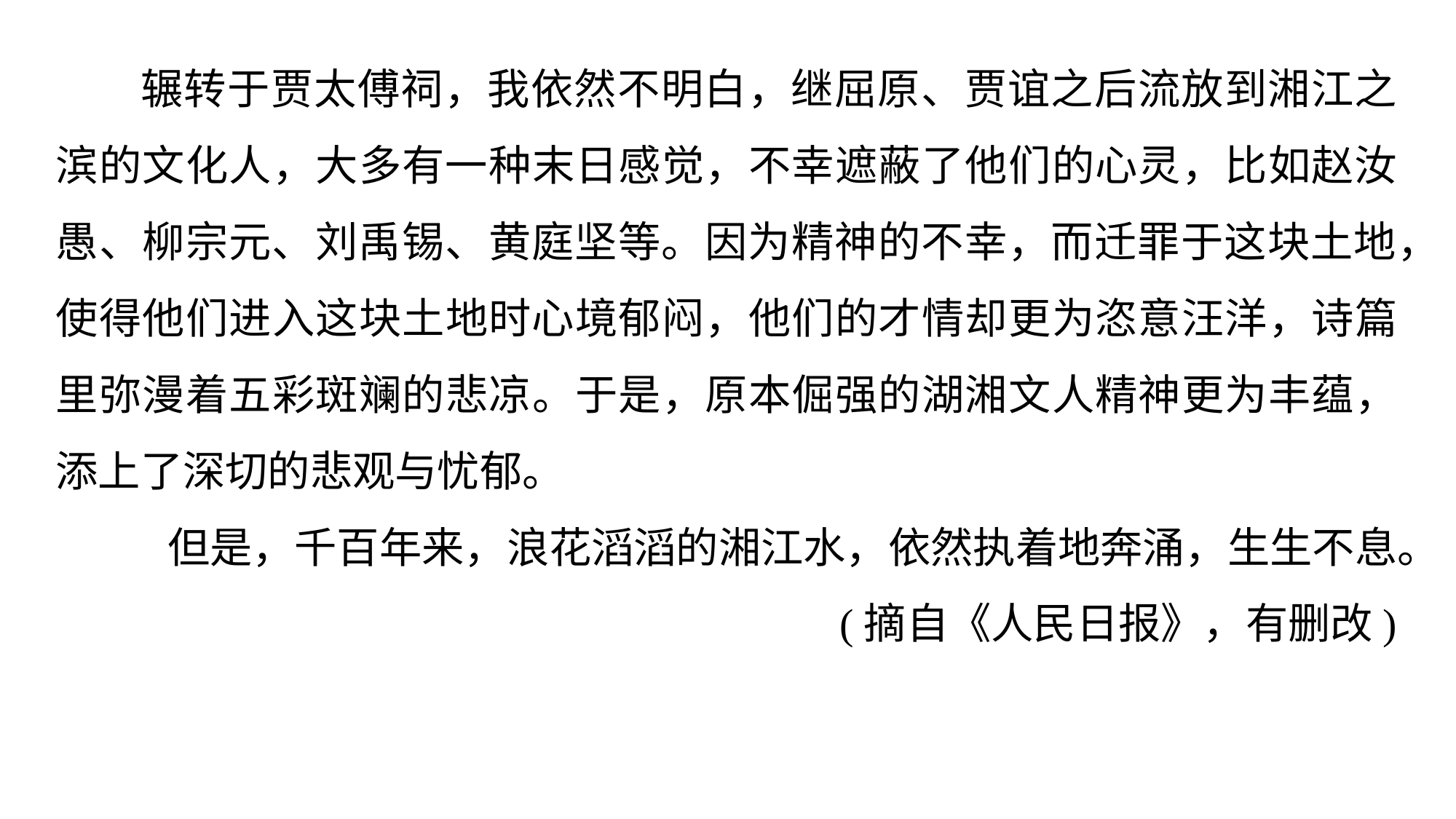

辗转于贾太傅祠，我依然不明白，继屈原、贾谊之后流放到湘江之滨的文化人，大多有一种末日感觉，不幸遮蔽了他们的心灵，比如赵汝愚、柳宗元、刘禹锡、黄庭坚等。因为精神的不幸，而迁罪于这块土地，使得他们进入这块土地时心境郁闷，他们的才情却更为恣意汪洋，诗篇里弥漫着五彩斑斓的悲凉。于是，原本倔强的湖湘文人精神更为丰蕴，添上了深切的悲观与忧郁。
但是，千百年来，浪花滔滔的湘江水，依然执着地奔涌，生生不息。(摘自《人民日报》，有删改)